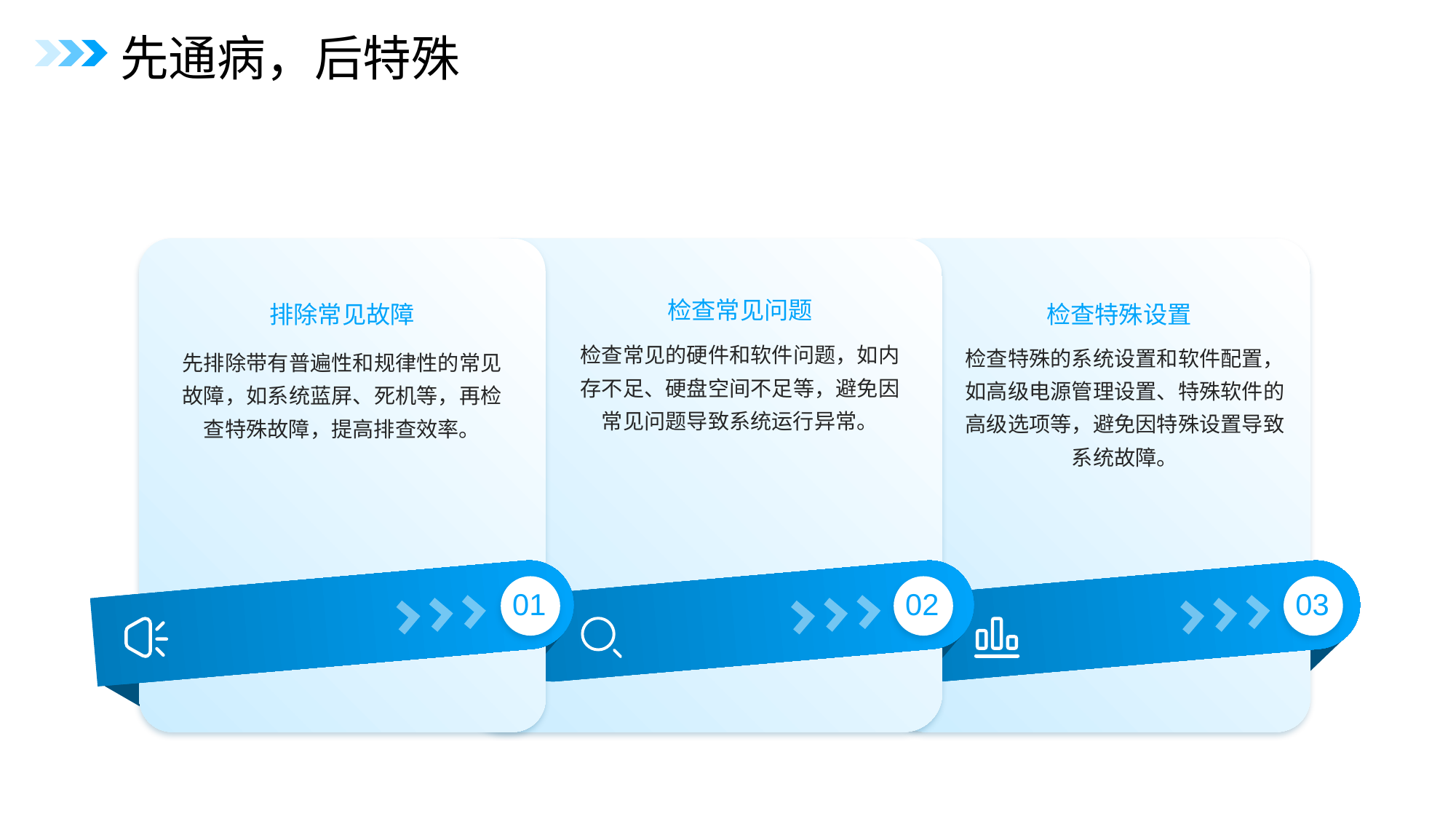

先通病，后特殊

检查常见问题
排除常见故障
检查特殊设置
检查常见的硬件和软件问题，如内存不足、硬盘空间不足等，避免因常见问题导致系统运行异常。
检查特殊的系统设置和软件配置，如高级电源管理设置、特殊软件的高级选项等，避免因特殊设置导致系统故障。
先排除带有普遍性和规律性的常见故障，如系统蓝屏、死机等，再检查特殊故障，提高排查效率。
01
02
03